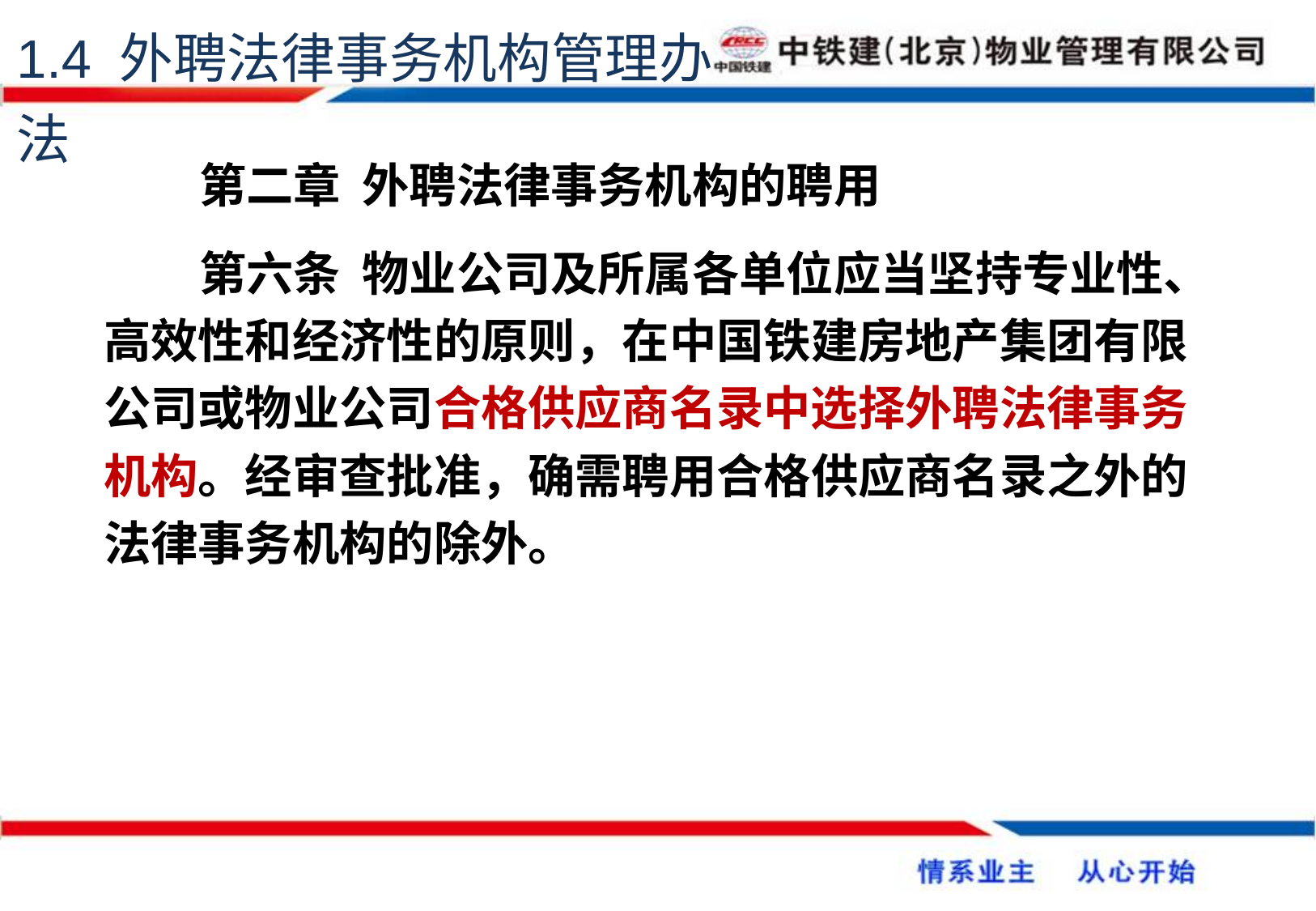

1.4 外聘法律事务机构管理办法
第二章  外聘法律事务机构的聘用
第六条  物业公司及所属各单位应当坚持专业性、高效性和经济性的原则，在中国铁建房地产集团有限公司或物业公司合格供应商名录中选择外聘法律事务机构。经审查批准，确需聘用合格供应商名录之外的法律事务机构的除外。

75